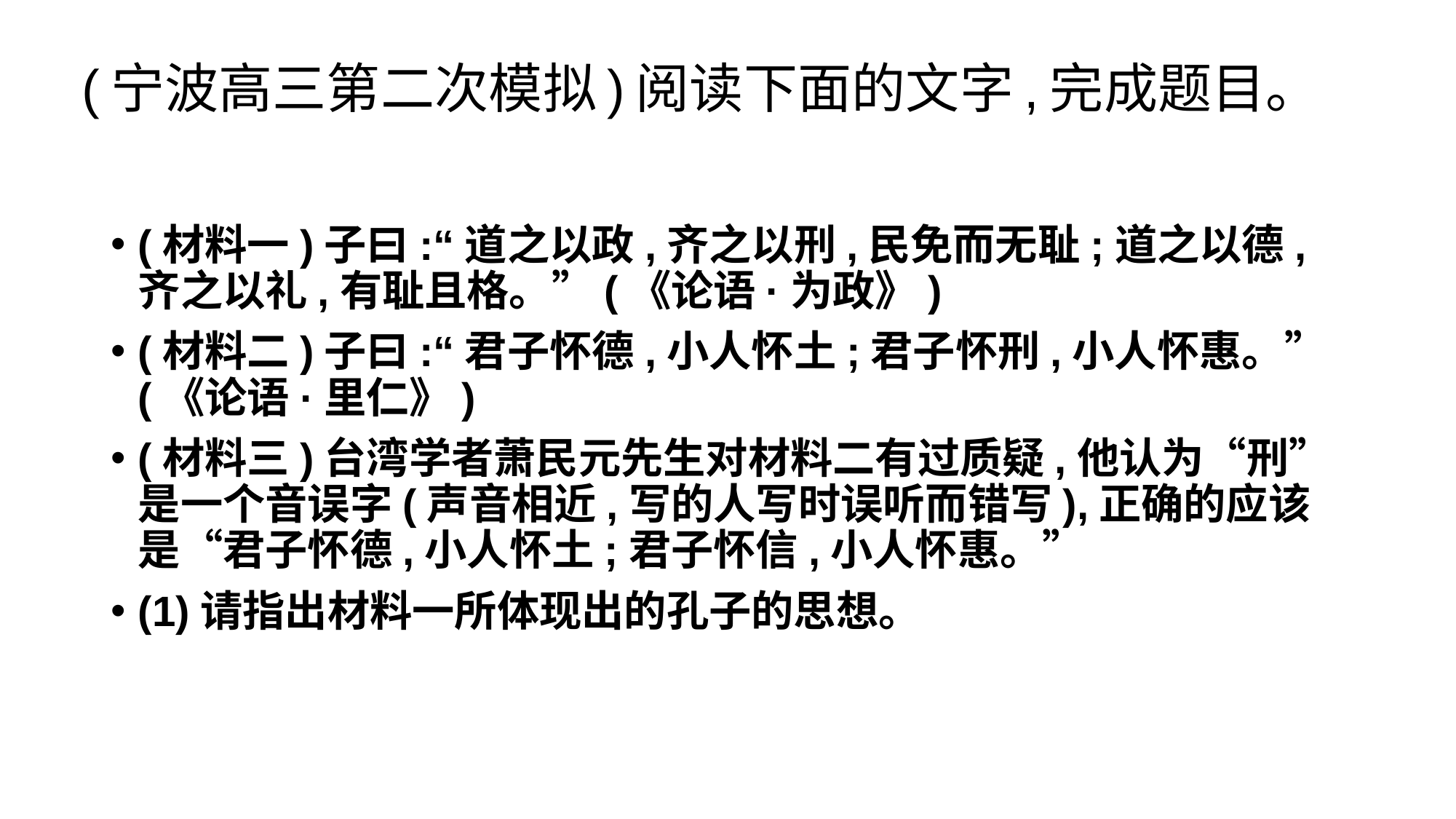

# (宁波高三第二次模拟)阅读下面的文字,完成题目。
(材料一)子曰:“道之以政,齐之以刑,民免而无耻;道之以德,齐之以礼,有耻且格。”(《论语·为政》)
(材料二)子曰:“君子怀德,小人怀土;君子怀刑,小人怀惠。”(《论语·里仁》)
(材料三)台湾学者萧民元先生对材料二有过质疑,他认为“刑”是一个音误字(声音相近,写的人写时误听而错写),正确的应该是“君子怀德,小人怀土;君子怀信,小人怀惠。”
(1)请指出材料一所体现出的孔子的思想。